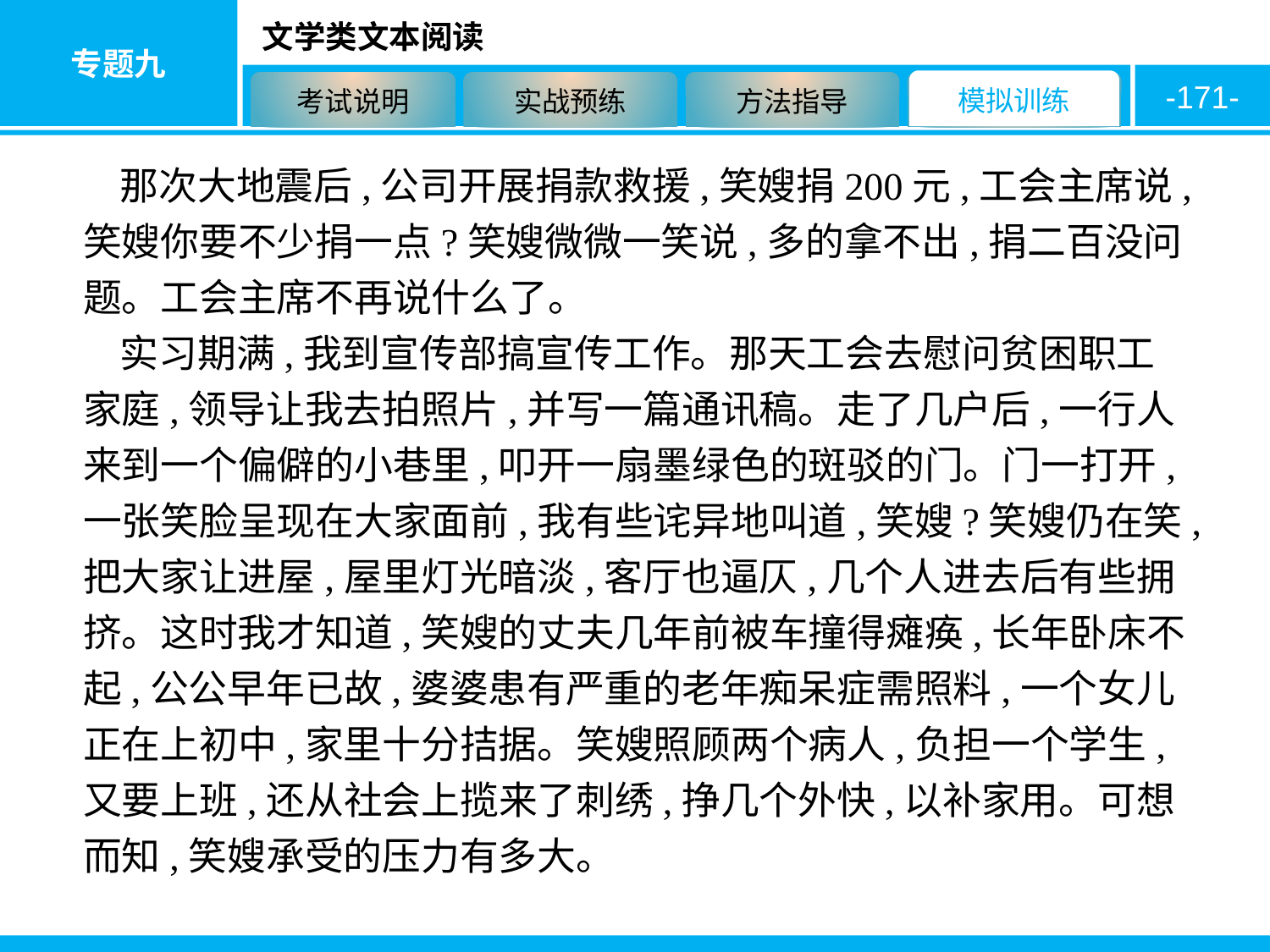

-171-
那次大地震后,公司开展捐款救援,笑嫂捐200元,工会主席说,笑嫂你要不少捐一点?笑嫂微微一笑说,多的拿不出,捐二百没问题。工会主席不再说什么了。
实习期满,我到宣传部搞宣传工作。那天工会去慰问贫困职工家庭,领导让我去拍照片,并写一篇通讯稿。走了几户后,一行人来到一个偏僻的小巷里,叩开一扇墨绿色的斑驳的门。门一打开,一张笑脸呈现在大家面前,我有些诧异地叫道,笑嫂?笑嫂仍在笑,把大家让进屋,屋里灯光暗淡,客厅也逼仄,几个人进去后有些拥挤。这时我才知道,笑嫂的丈夫几年前被车撞得瘫痪,长年卧床不起,公公早年已故,婆婆患有严重的老年痴呆症需照料,一个女儿正在上初中,家里十分拮据。笑嫂照顾两个病人,负担一个学生,又要上班,还从社会上揽来了刺绣,挣几个外快,以补家用。可想而知,笑嫂承受的压力有多大。